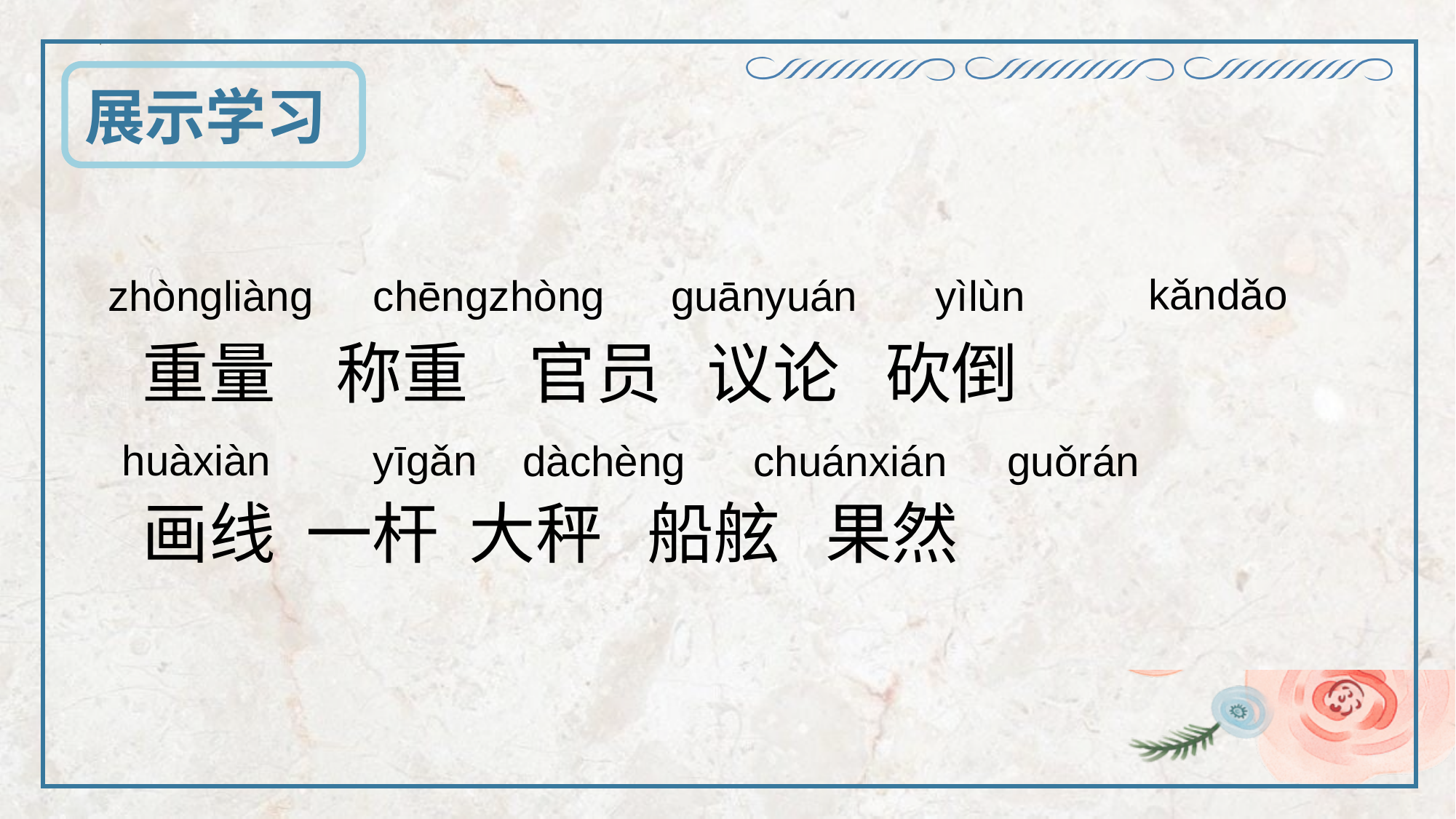

展示学习
kǎndǎo
zhòngliàng
chēngzhòng
guānyuán
yìlùn
重量    称重    官员   议论   砍倒

画线  一杆  大秤   船舷   果然
yīgǎn
huàxiàn
dàchèng
chuánxián
guǒrán